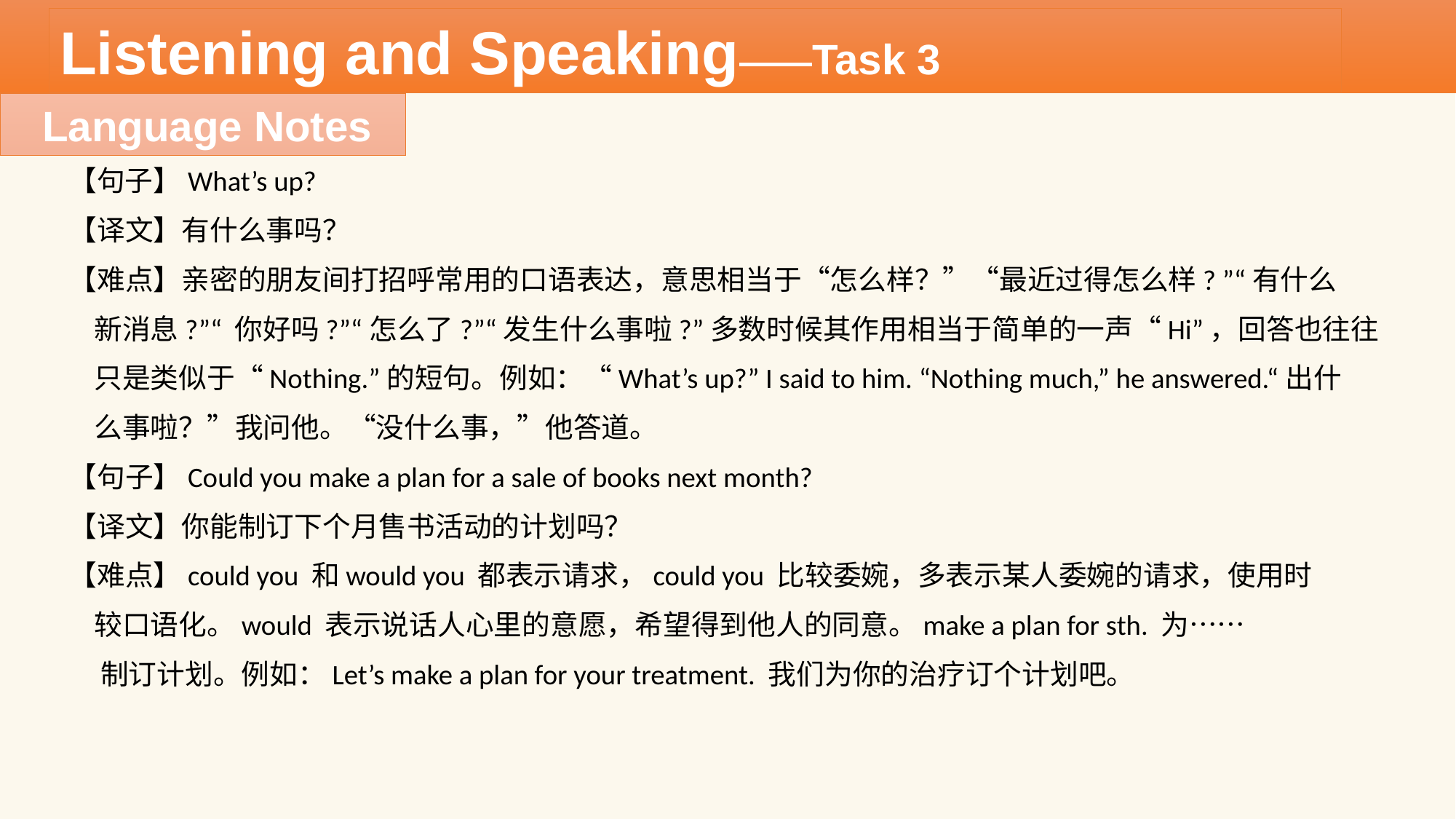

Listening and Speaking——Task 3
Language Notes
【句子】What’s up?
【译文】有什么事吗？
【难点】亲密的朋友间打招呼常用的口语表达，意思相当于“怎么样？”“最近过得怎么样? ”“有什么
   新消息?”“ 你好吗?”“怎么了?”“发生什么事啦?”多数时候其作用相当于简单的一声“Hi”，回答也往往
   只是类似于“Nothing.”的短句。例如：“What’s up?” I said to him. “Nothing much,” he answered.“出什
   么事啦？”我问他。“没什么事，”他答道。
【句子】Could you make a plan for a sale of books next month?
【译文】你能制订下个月售书活动的计划吗？
【难点】could you 和would you 都表示请求，could you 比较委婉，多表示某人委婉的请求，使用时
   较口语化。would 表示说话人心里的意愿，希望得到他人的同意。make a plan for sth. 为……
    制订计划。例如：Let’s make a plan for your treatment. 我们为你的治疗订个计划吧。